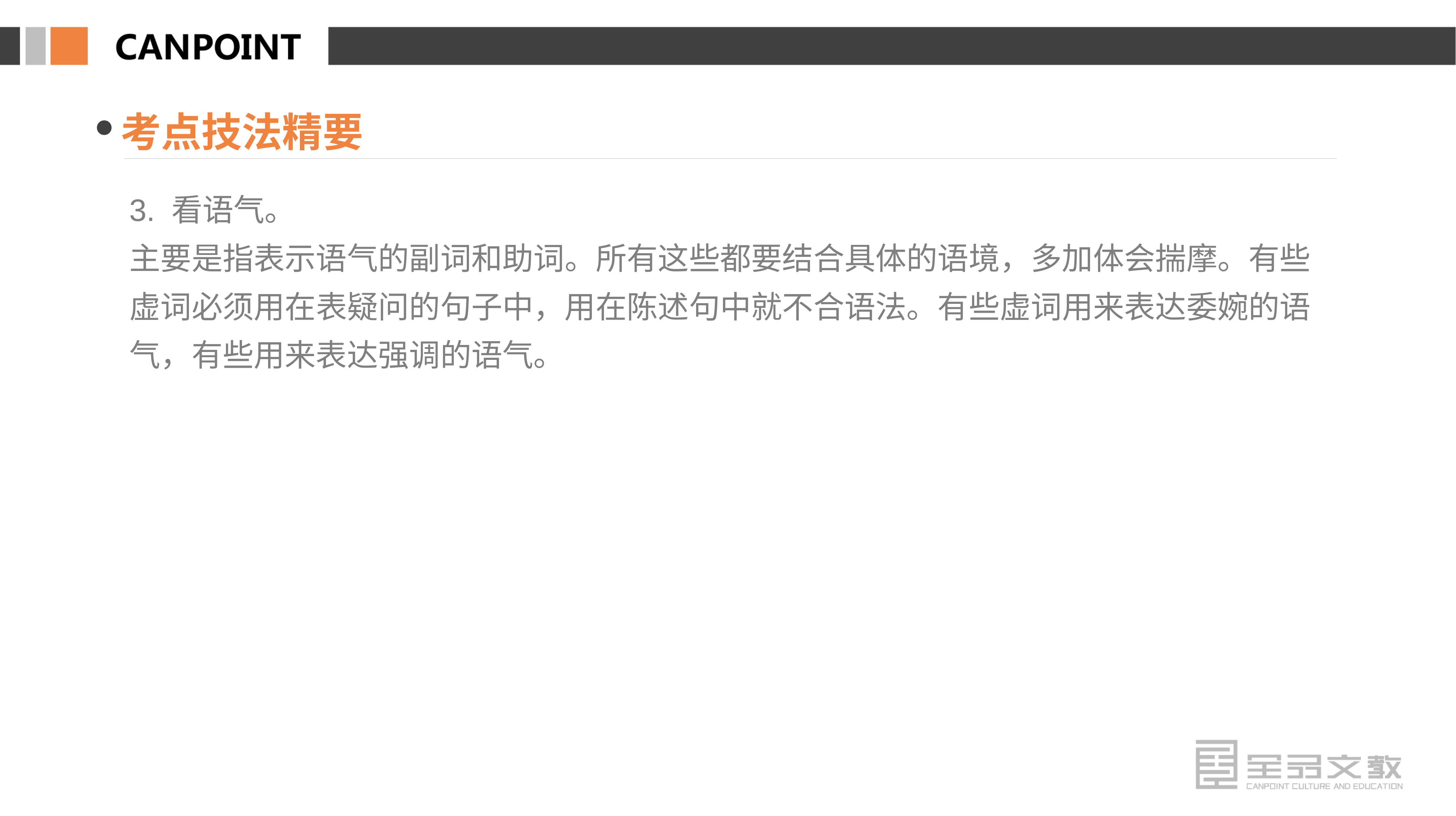

考点技法精要

3. 看语气。
主要是指表示语气的副词和助词。所有这些都要结合具体的语境，多加体会揣摩。有些虚词必须用在表疑问的句子中，用在陈述句中就不合语法。有些虚词用来表达委婉的语气，有些用来表达强调的语气。